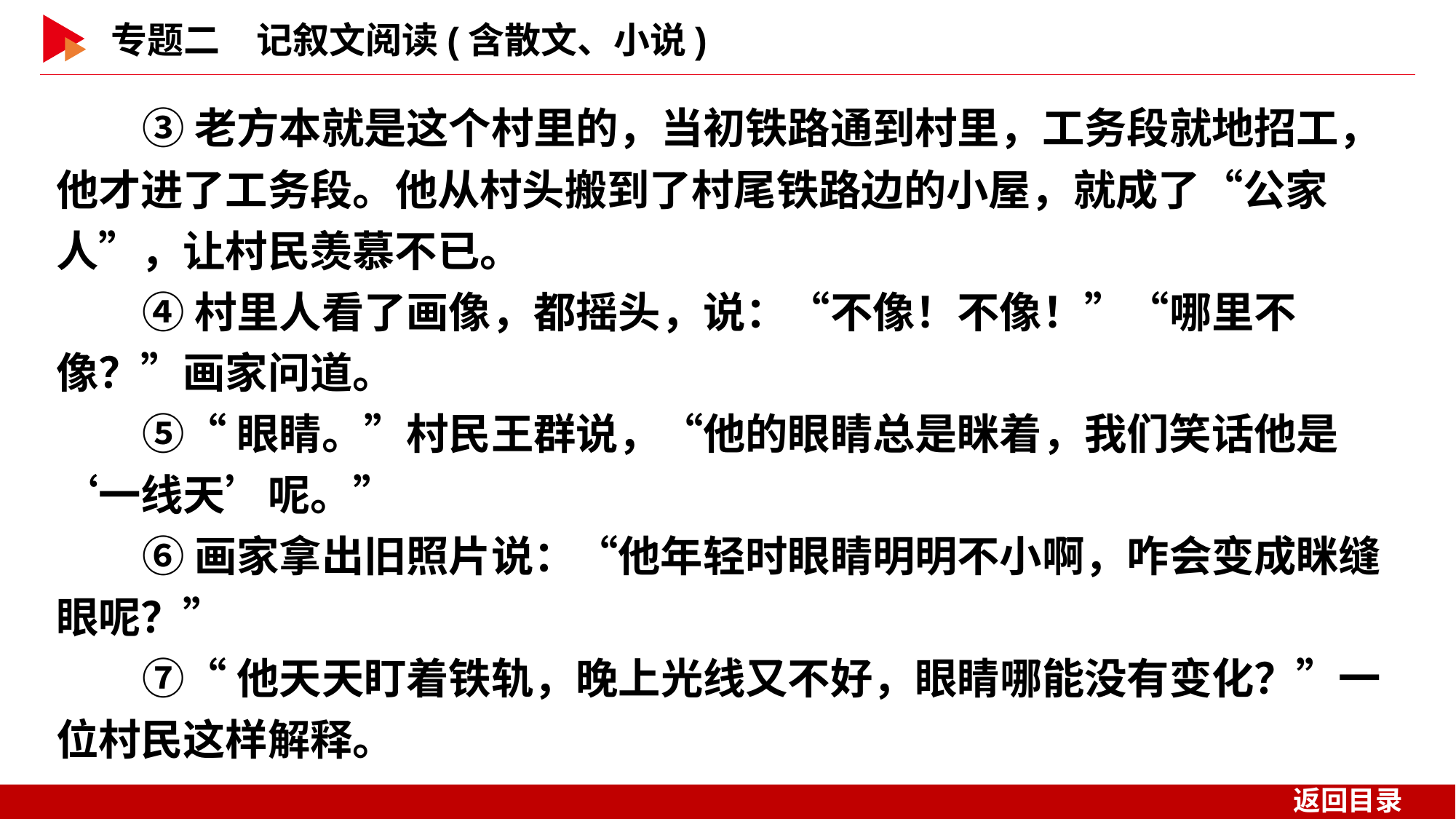

③老方本就是这个村里的，当初铁路通到村里，工务段就地招工，他才进了工务段。他从村头搬到了村尾铁路边的小屋，就成了“公家人”，让村民羡慕不已。
④村里人看了画像，都摇头，说：“不像！不像！”“哪里不像？”画家问道。
⑤“眼睛。”村民王群说，“他的眼睛总是眯着，我们笑话他是‘一线天’呢。”
⑥画家拿出旧照片说：“他年轻时眼睛明明不小啊，咋会变成眯缝眼呢？”
⑦“他天天盯着铁轨，晚上光线又不好，眼睛哪能没有变化？”一位村民这样解释。